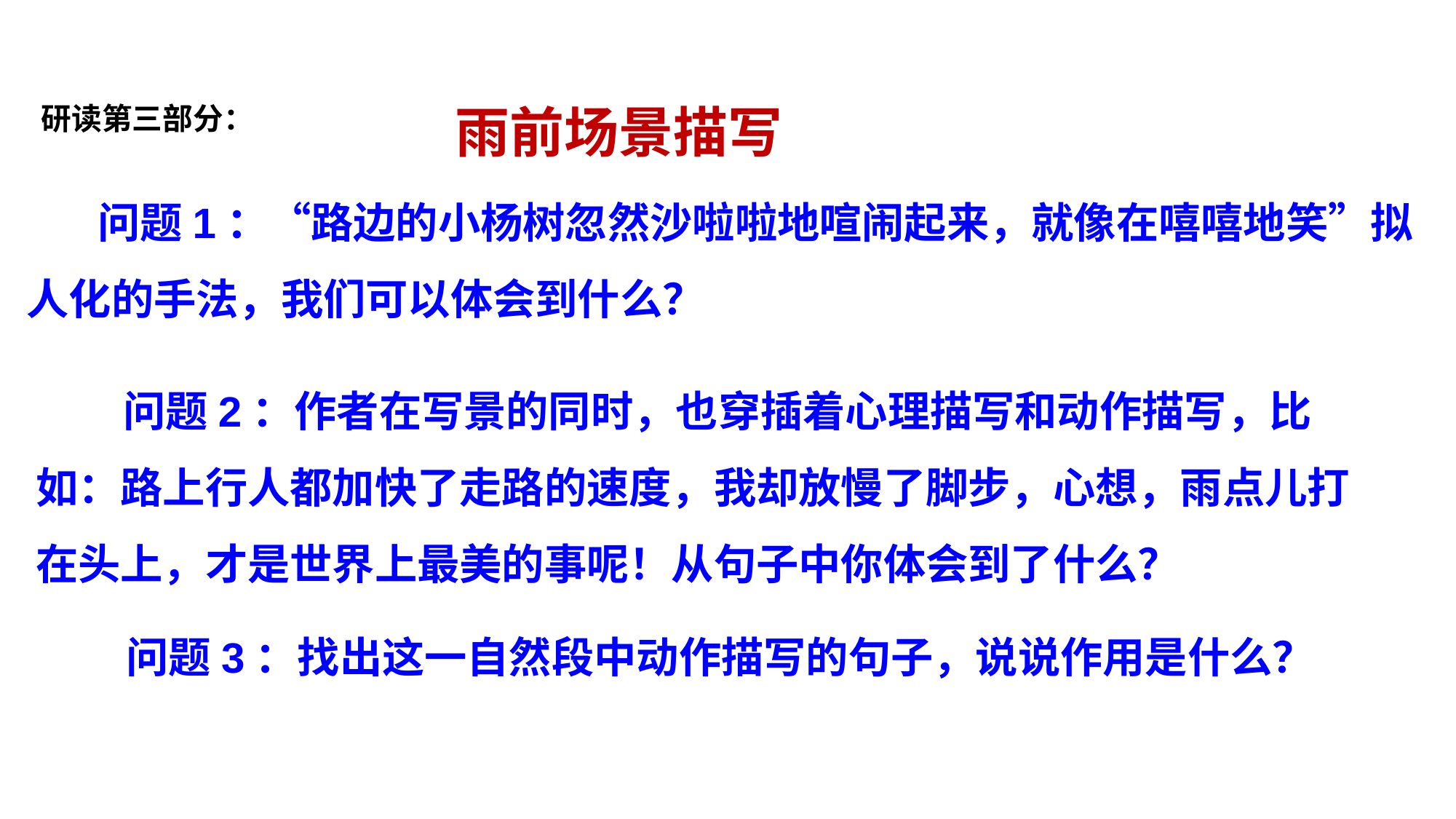

雨前场景描写
研读第三部分：
   问题1：“路边的小杨树忽然沙啦啦地喧闹起来，就像在嘻嘻地笑”拟人化的手法，我们可以体会到什么？
        问题2：作者在写景的同时，也穿插着心理描写和动作描写，比如：路上行人都加快了走路的速度，我却放慢了脚步，心想，雨点儿打在头上，才是世界上最美的事呢！从句子中你体会到了什么？
问题3：找出这一自然段中动作描写的句子，说说作用是什么？